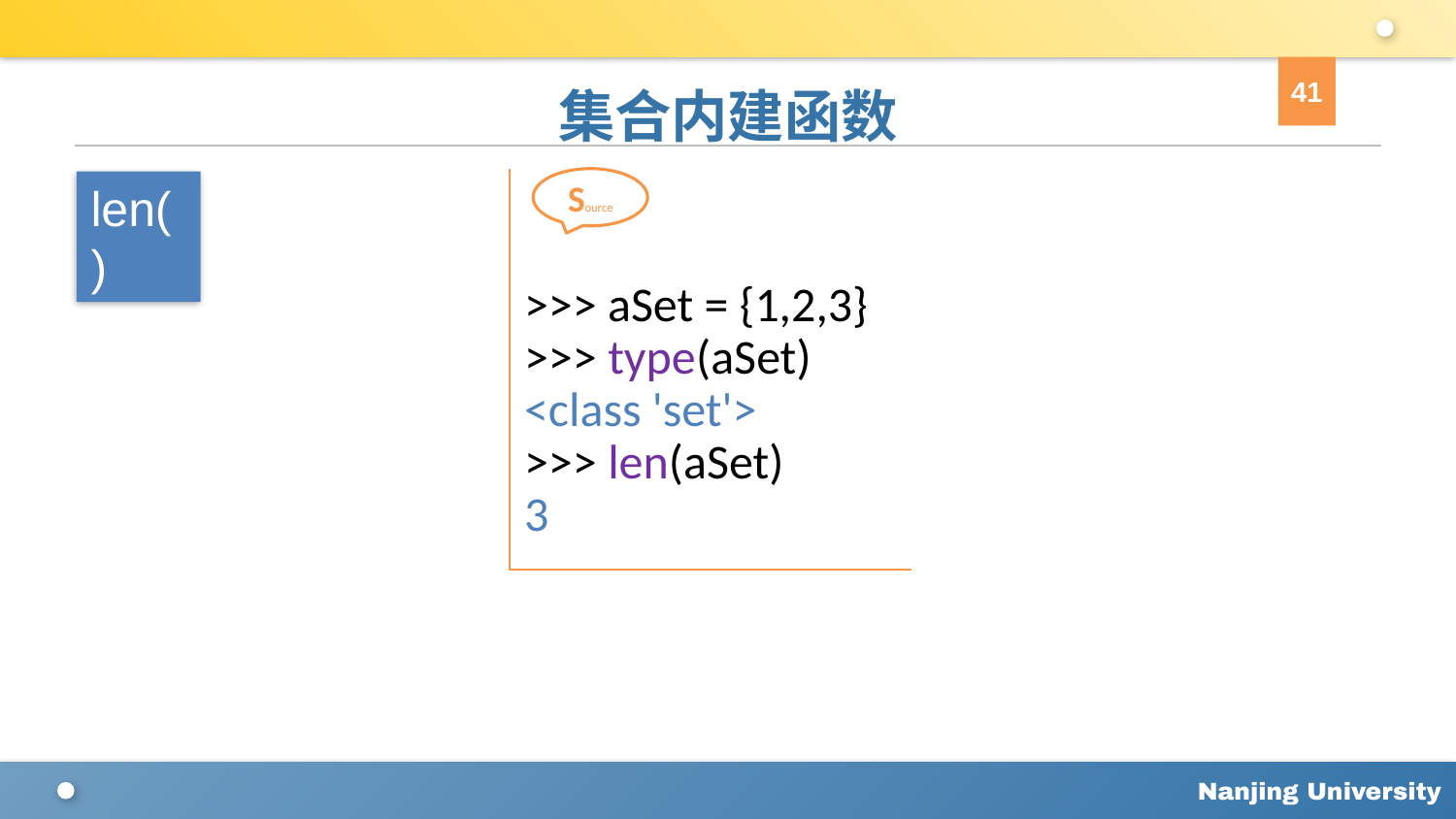

41
# 集合内建函数

>>> aSet = {1,2,3}
>>> type(aSet)
<class 'set'>
>>> len(aSet)
3
Source
len()